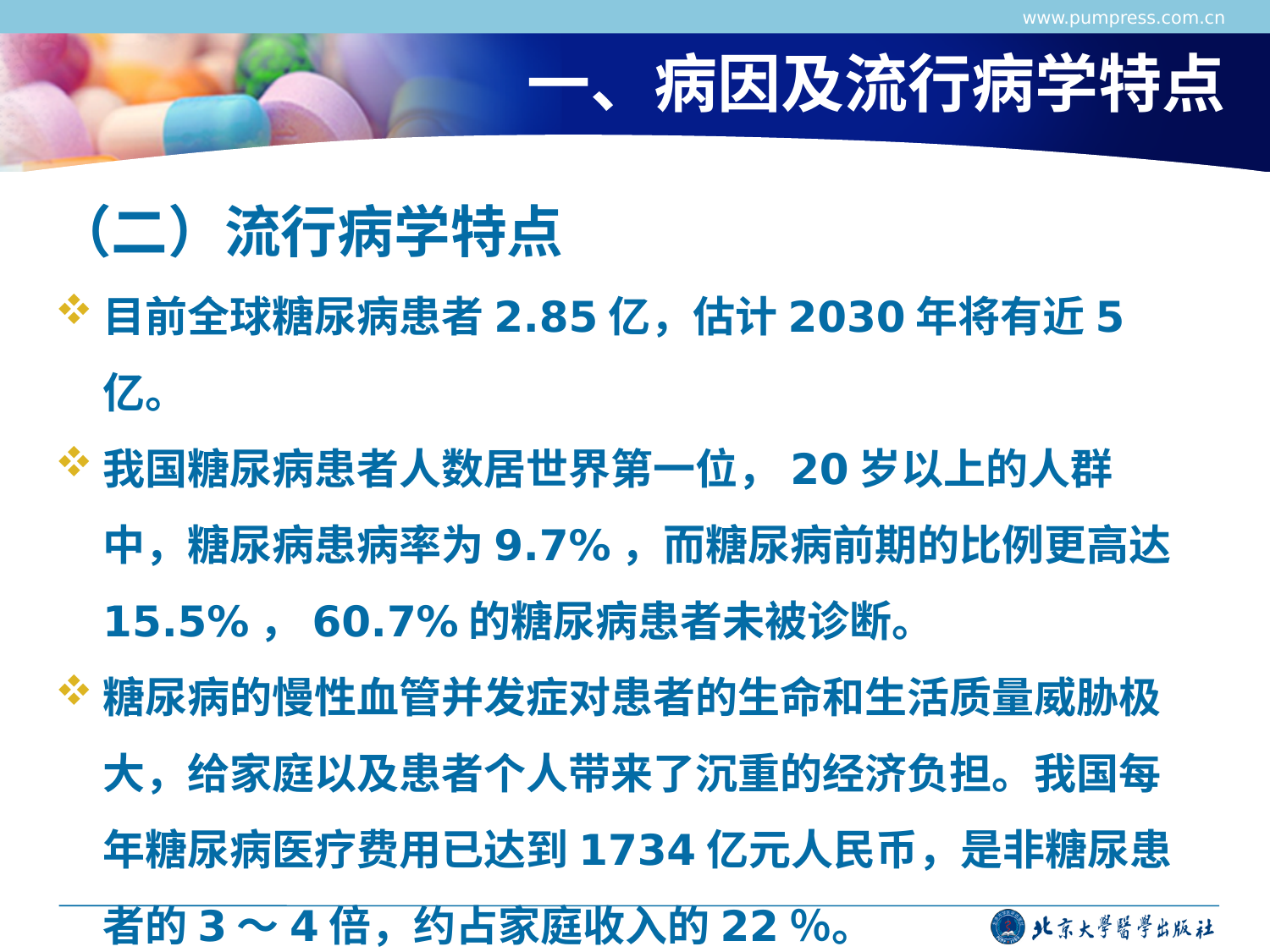

www.pumpress.com.cn
# 一、病因及流行病学特点
（二）流行病学特点
目前全球糖尿病患者2.85亿，估计2030年将有近5亿。
我国糖尿病患者人数居世界第一位，20岁以上的人群中，糖尿病患病率为9.7%，而糖尿病前期的比例更高达15.5%，60.7%的糖尿病患者未被诊断。
糖尿病的慢性血管并发症对患者的生命和生活质量威胁极大，给家庭以及患者个人带来了沉重的经济负担。我国每年糖尿病医疗费用已达到1734亿元人民币，是非糖尿患者的3～4倍，约占家庭收入的22％。